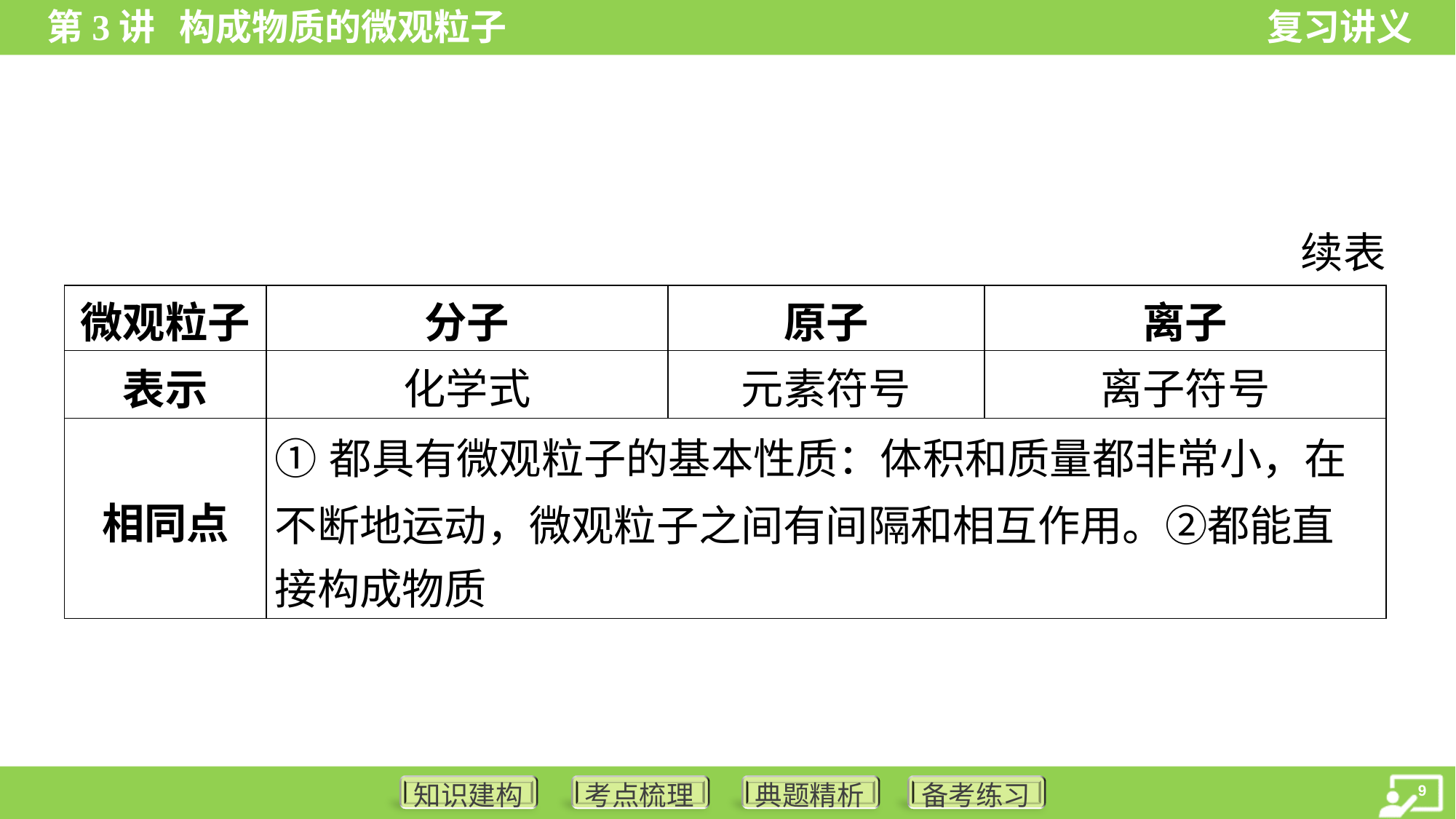

续表
| 微观粒子 | 分子 | 原子 | 离子 |
| --- | --- | --- | --- |
| 表示 | 化学式 | 元素符号 | 离子符号 |
| 相同点 | ①都具有微观粒子的基本性质：体积和质量都非常小，在 不断地运动，微观粒子之间有间隔和相互作用。②都能直 接构成物质 |  |  |